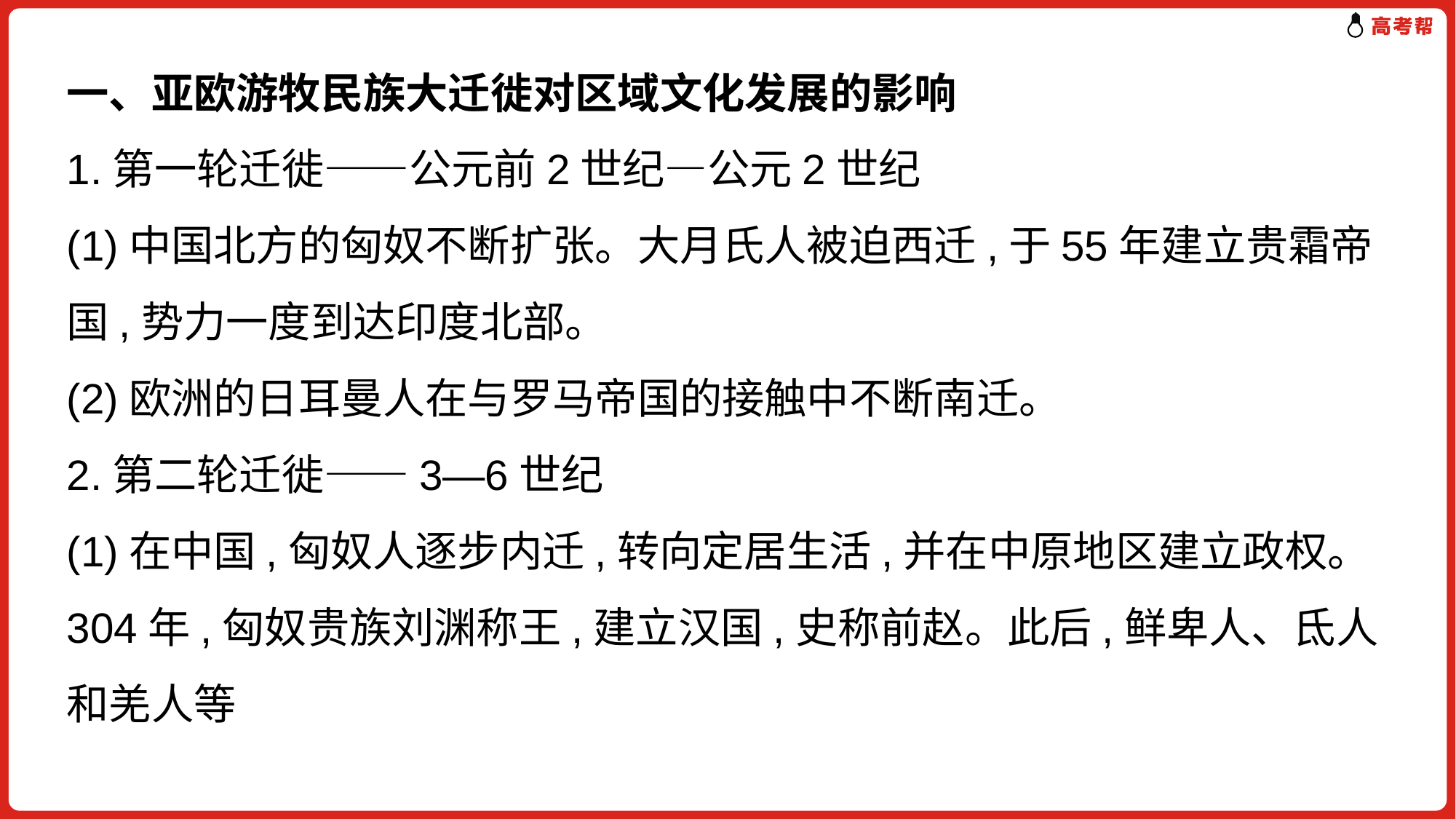

一、亚欧游牧民族大迁徙对区域文化发展的影响
1.第一轮迁徙——公元前2世纪—公元2世纪
(1)中国北方的匈奴不断扩张。大月氏人被迫西迁,于55年建立贵霜帝国,势力一度到达印度北部。
(2)欧洲的日耳曼人在与罗马帝国的接触中不断南迁。
2.第二轮迁徙——3—6世纪
(1)在中国,匈奴人逐步内迁,转向定居生活,并在中原地区建立政权。304年,匈奴贵族刘渊称王,建立汉国,史称前赵。此后,鲜卑人、氐人和羌人等